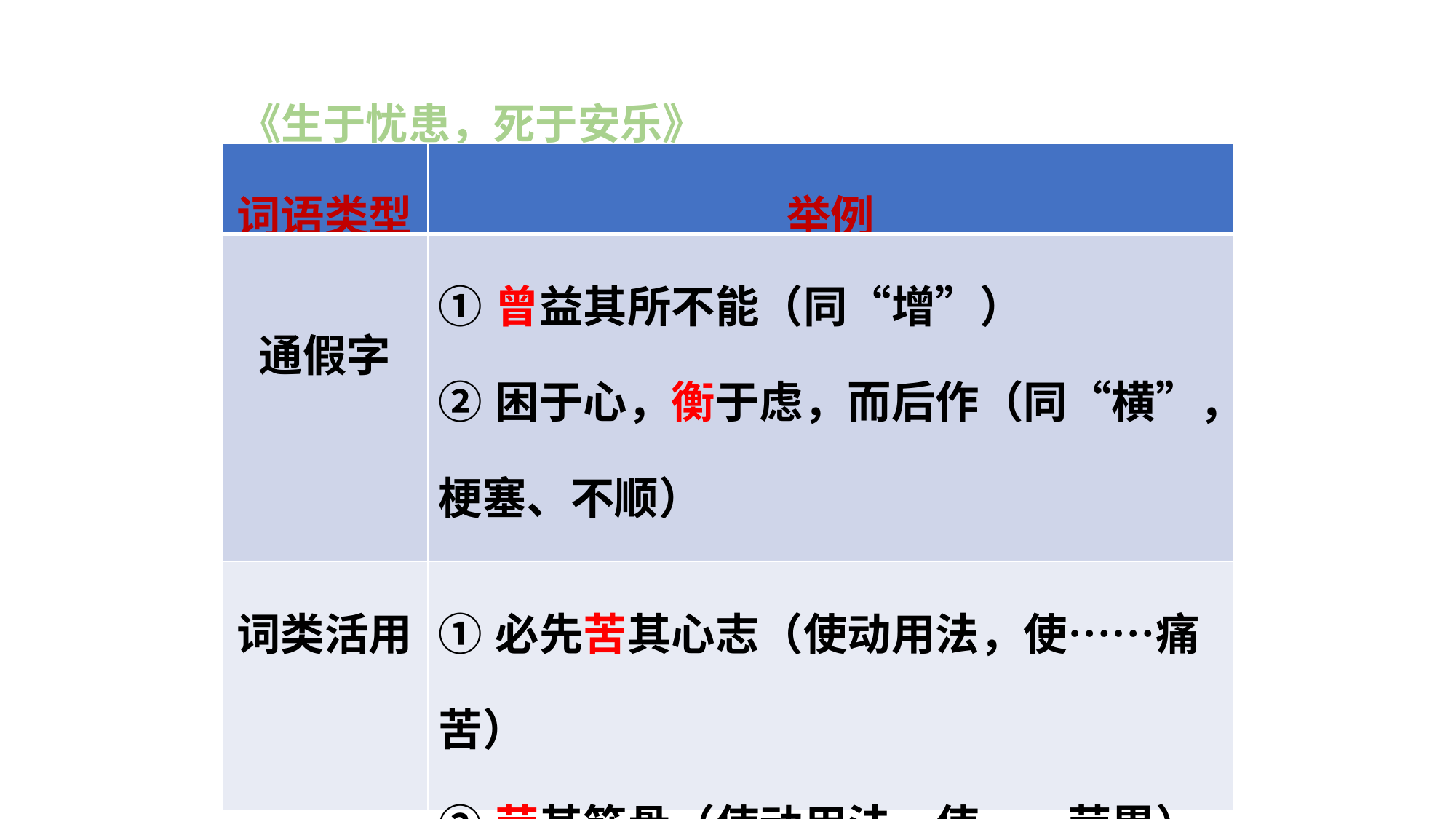

《生于忧患，死于安乐》
| 词语类型 | 举例 |
| --- | --- |
| 通假字 | ①曾益其所不能（同“增”） ②困于心，衡于虑，而后作（同“横”，梗塞、不顺） ③入则无法家拂士（同“弼”，辅佐） |
| 词类活用 | ①必先苦其心志（使动用法，使……痛苦） ②劳其筋骨（使动用法，使……劳累） |